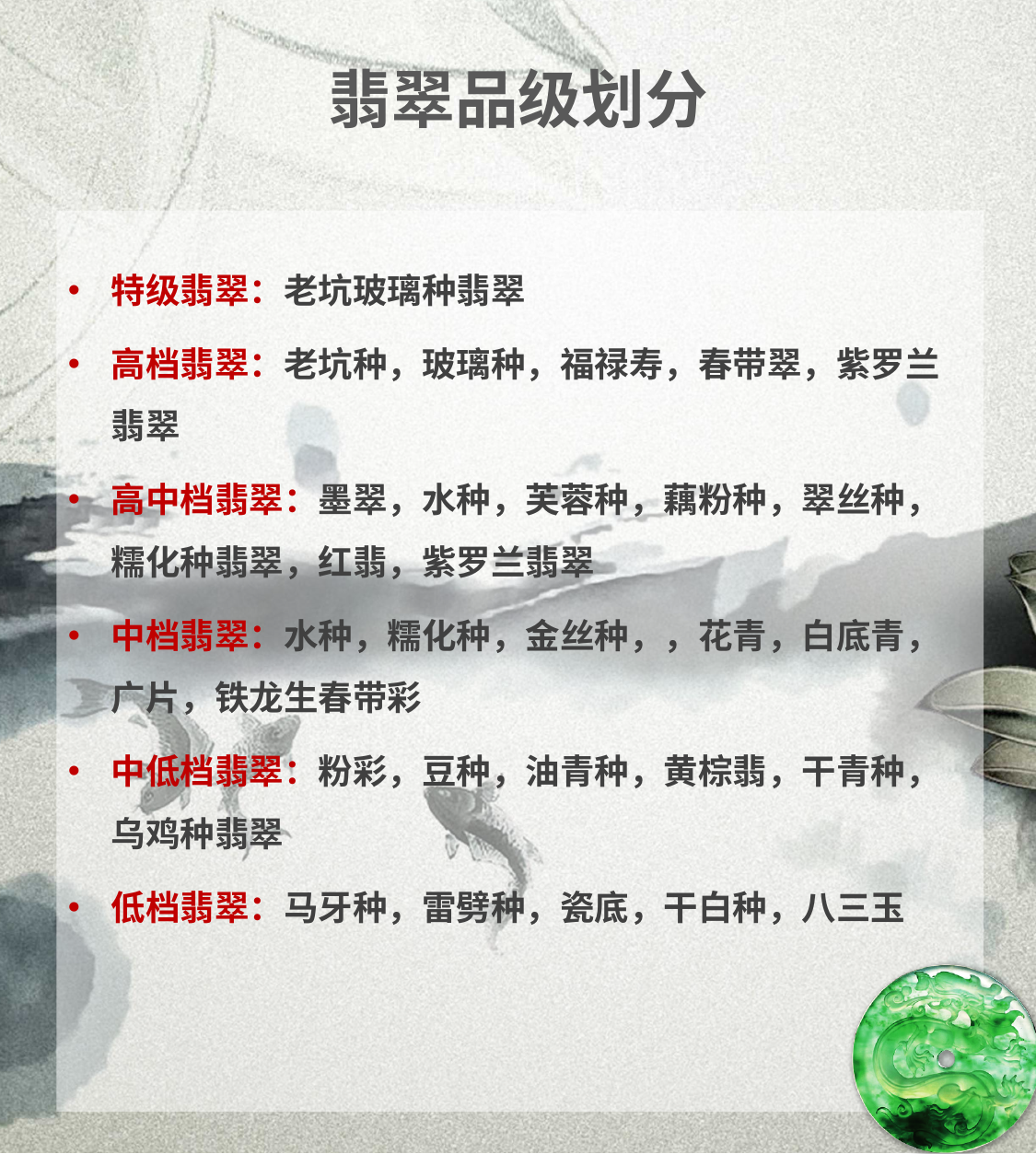

# 翡翠品级划分
特级翡翠：老坑玻璃种翡翠
高档翡翠：老坑种，玻璃种，福禄寿，春带翠，紫罗兰翡翠
高中档翡翠：墨翠，水种，芙蓉种，藕粉种，翠丝种，糯化种翡翠，红翡，紫罗兰翡翠
中档翡翠：水种，糯化种，金丝种，，花青，白底青，广片，铁龙生春带彩
中低档翡翠：粉彩，豆种，油青种，黄棕翡，干青种，乌鸡种翡翠
低档翡翠：马牙种，雷劈种，瓷底，干白种，八三玉